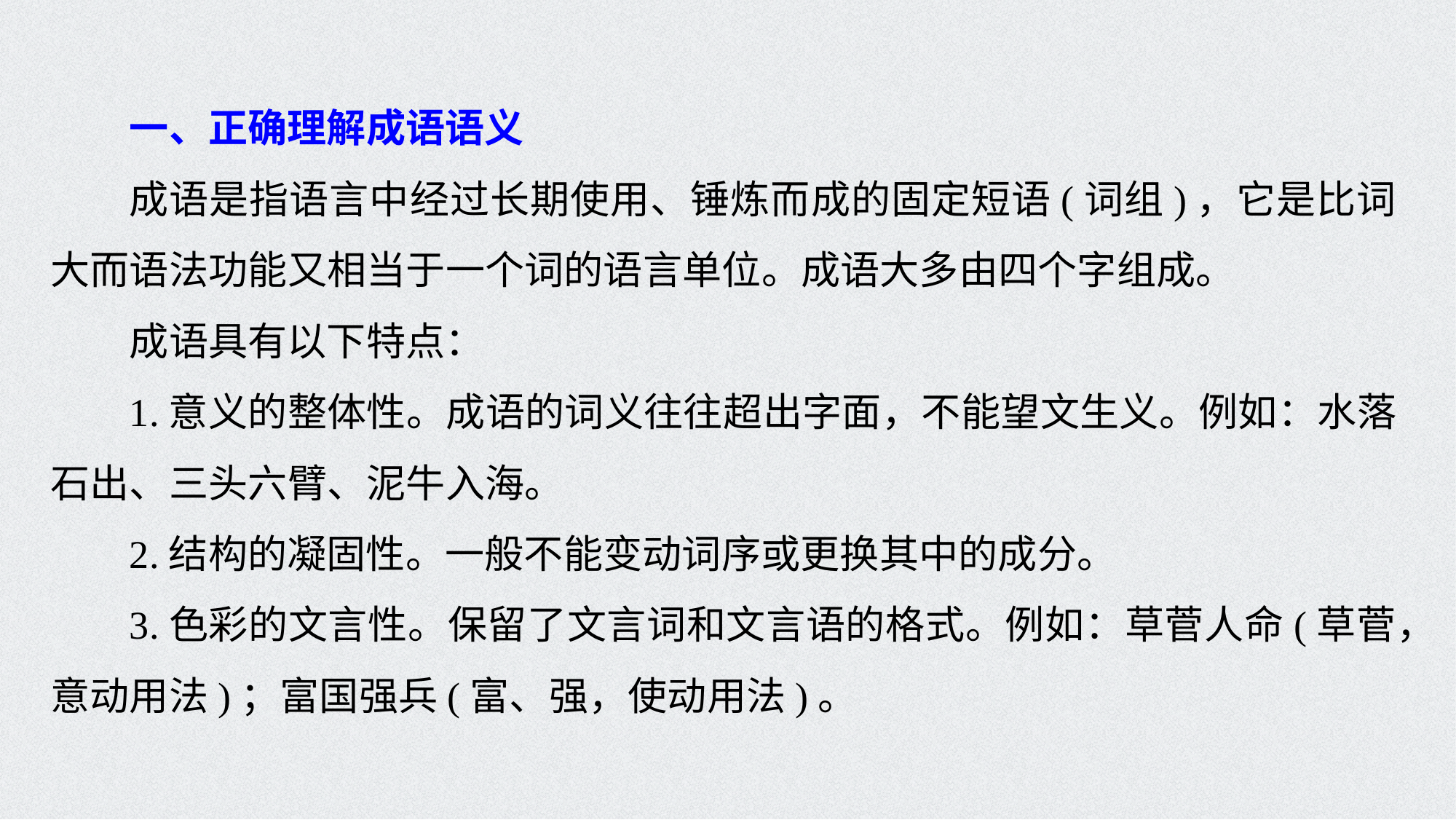

一、正确理解成语语义
成语是指语言中经过长期使用、锤炼而成的固定短语(词组)，它是比词大而语法功能又相当于一个词的语言单位。成语大多由四个字组成。
成语具有以下特点：
1.意义的整体性。成语的词义往往超出字面，不能望文生义。例如：水落石出、三头六臂、泥牛入海。
2.结构的凝固性。一般不能变动词序或更换其中的成分。
3.色彩的文言性。保留了文言词和文言语的格式。例如：草菅人命(草菅，意动用法)；富国强兵(富、强，使动用法)。